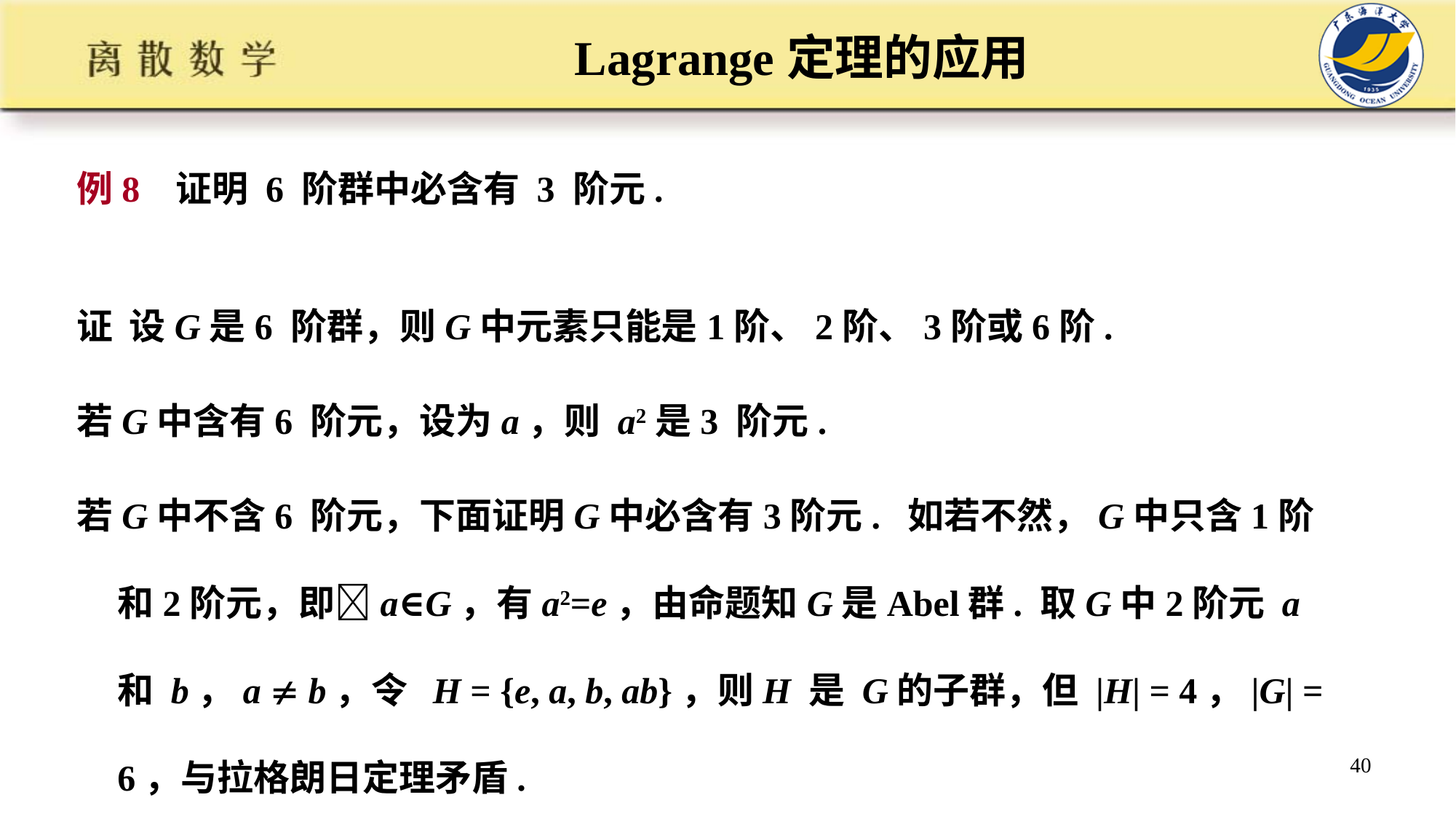

# Lagrange定理的应用
例8   证明 6 阶群中必含有 3 阶元.
证  设G是6 阶群，则G中元素只能是1阶、2阶、3阶或6阶.
若G中含有6 阶元，设为a，则 a2是3 阶元.
若G中不含6 阶元，下面证明G中必含有3阶元.  如若不然，G中只含1阶和2阶元，即∀a∈G，有a2=e，由命题知G是Abel群. 取G中2阶元 a 和 b，a ≠ b，令  H = {e, a, b, ab}，则H 是 G的子群，但 |H| = 4，|G| = 6，与拉格朗日定理矛盾.
40